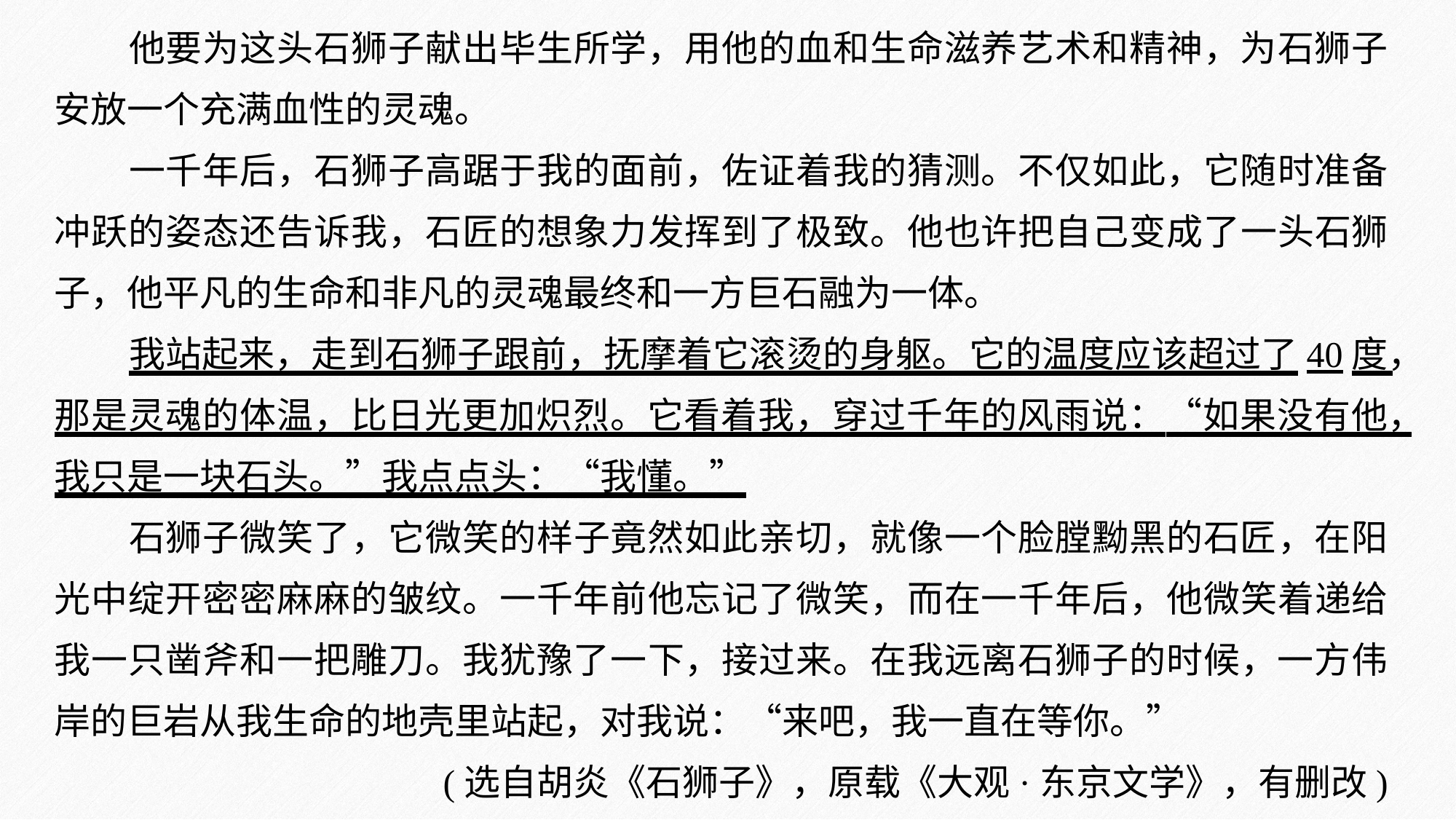

他要为这头石狮子献出毕生所学，用他的血和生命滋养艺术和精神，为石狮子安放一个充满血性的灵魂。
一千年后，石狮子高踞于我的面前，佐证着我的猜测。不仅如此，它随时准备冲跃的姿态还告诉我，石匠的想象力发挥到了极致。他也许把自己变成了一头石狮子，他平凡的生命和非凡的灵魂最终和一方巨石融为一体。
我站起来，走到石狮子跟前，抚摩着它滚烫的身躯。它的温度应该超过了40度，那是灵魂的体温，比日光更加炽烈。它看着我，穿过千年的风雨说：“如果没有他，我只是一块石头。”我点点头：“我懂。”
石狮子微笑了，它微笑的样子竟然如此亲切，就像一个脸膛黝黑的石匠，在阳光中绽开密密麻麻的皱纹。一千年前他忘记了微笑，而在一千年后，他微笑着递给我一只凿斧和一把雕刀。我犹豫了一下，接过来。在我远离石狮子的时候，一方伟岸的巨岩从我生命的地壳里站起，对我说：“来吧，我一直在等你。”
(选自胡炎《石狮子》，原载《大观·东京文学》，有删改)